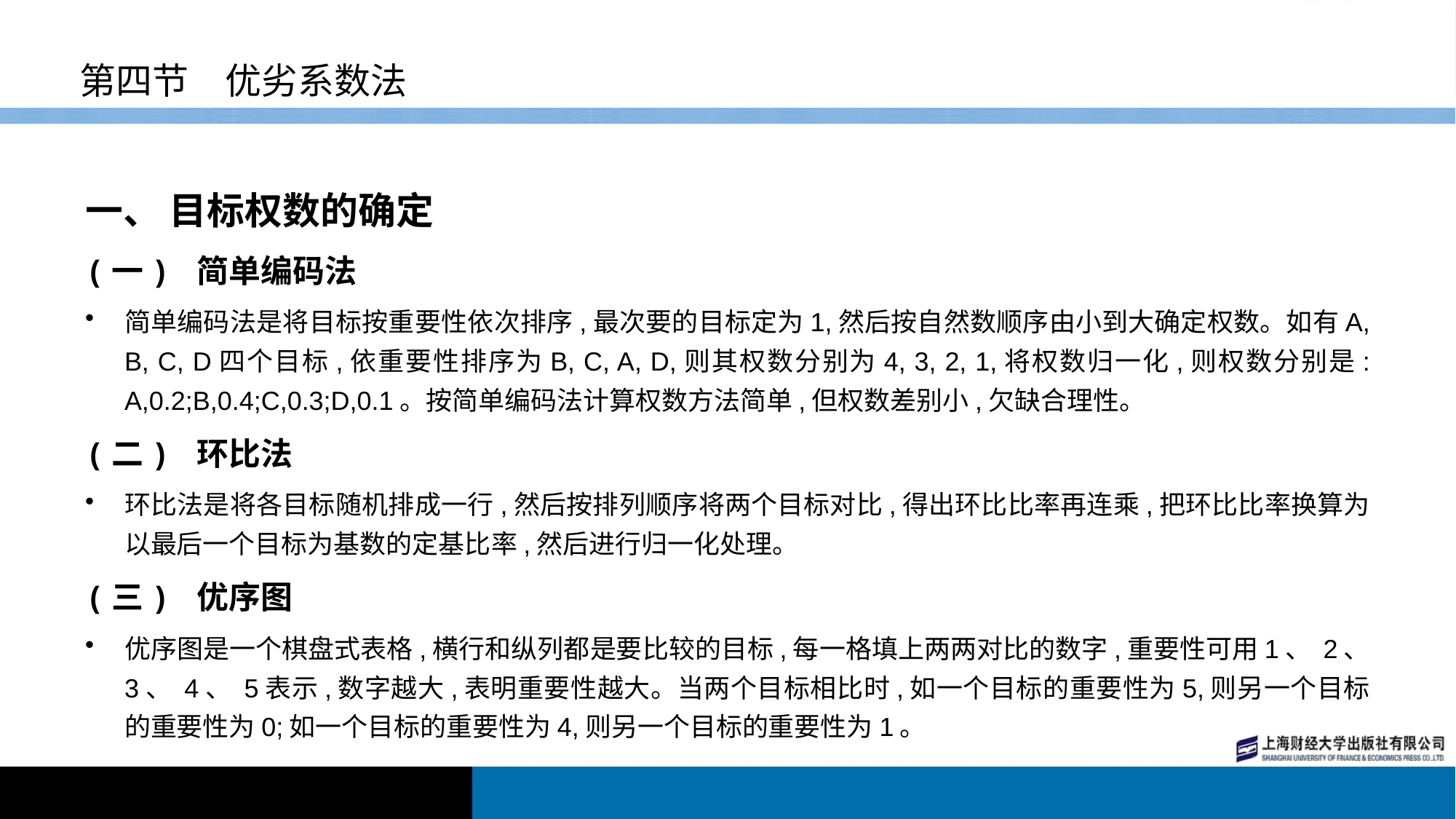

# 第四节　优劣系数法
一、 目标权数的确定
(一) 简单编码法
简单编码法是将目标按重要性依次排序,最次要的目标定为1,然后按自然数顺序由小到大确定权数。如有A, B, C, D四个目标,依重要性排序为B, C, A, D,则其权数分别为4, 3, 2, 1,将权数归一化,则权数分别是: A,0.2;B,0.4;C,0.3;D,0.1。按简单编码法计算权数方法简单,但权数差别小,欠缺合理性。
(二) 环比法
环比法是将各目标随机排成一行,然后按排列顺序将两个目标对比,得出环比比率再连乘,把环比比率换算为以最后一个目标为基数的定基比率,然后进行归一化处理。
(三) 优序图
优序图是一个棋盘式表格,横行和纵列都是要比较的目标,每一格填上两两对比的数字,重要性可用1、 2、 3、 4、 5表示,数字越大,表明重要性越大。当两个目标相比时,如一个目标的重要性为5,则另一个目标的重要性为0;如一个目标的重要性为4,则另一个目标的重要性为1。
16